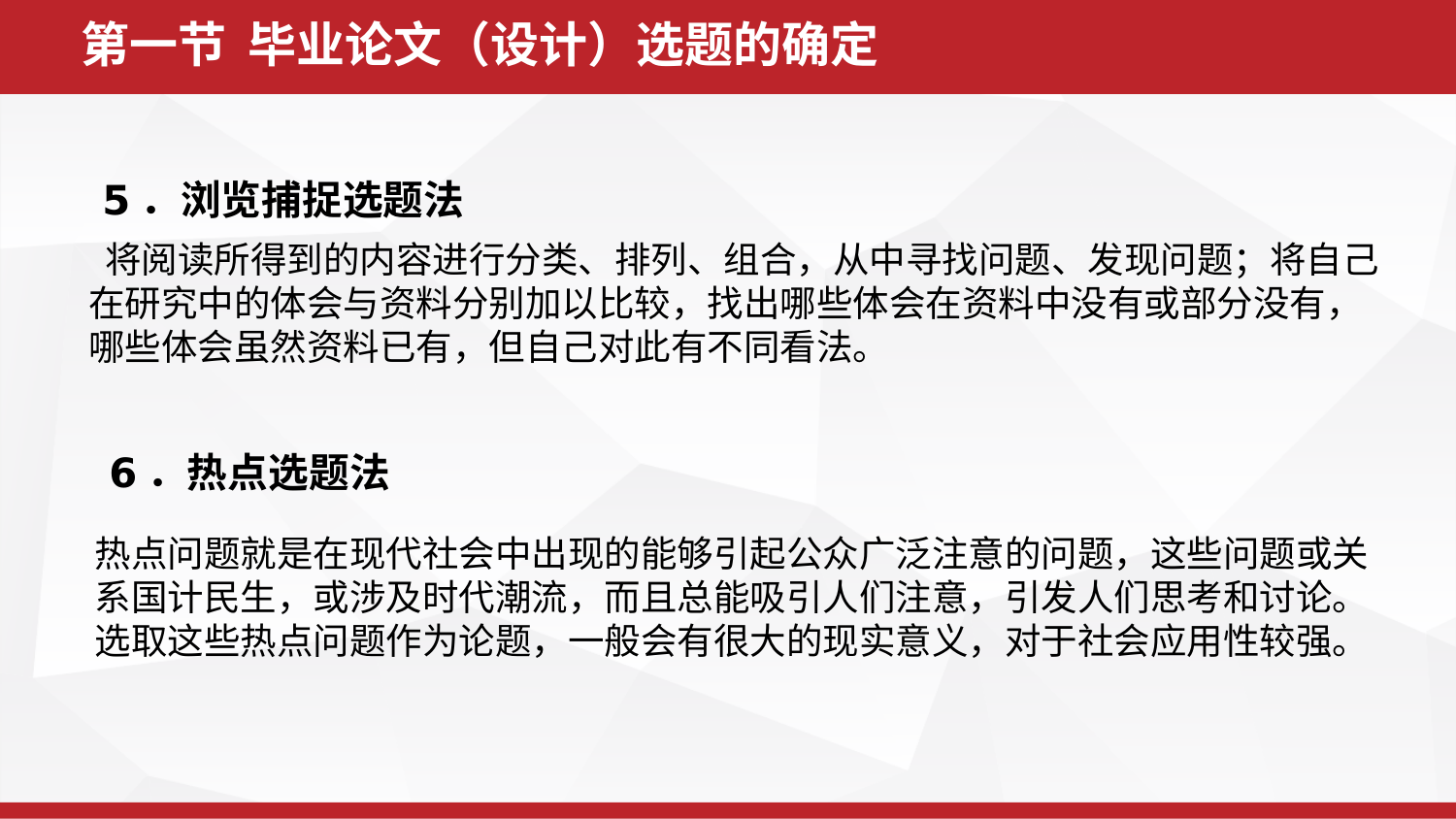

第一节  毕业论文（设计）选题的确定
 5．浏览捕捉选题法
 将阅读所得到的内容进行分类、排列、组合，从中寻找问题、发现问题；将自己在研究中的体会与资料分别加以比较，找出哪些体会在资料中没有或部分没有，哪些体会虽然资料已有，但自己对此有不同看法。
 6．热点选题法
热点问题就是在现代社会中出现的能够引起公众广泛注意的问题，这些问题或关系国计民生，或涉及时代潮流，而且总能吸引人们注意，引发人们思考和讨论。选取这些热点问题作为论题，一般会有很大的现实意义，对于社会应用性较强。